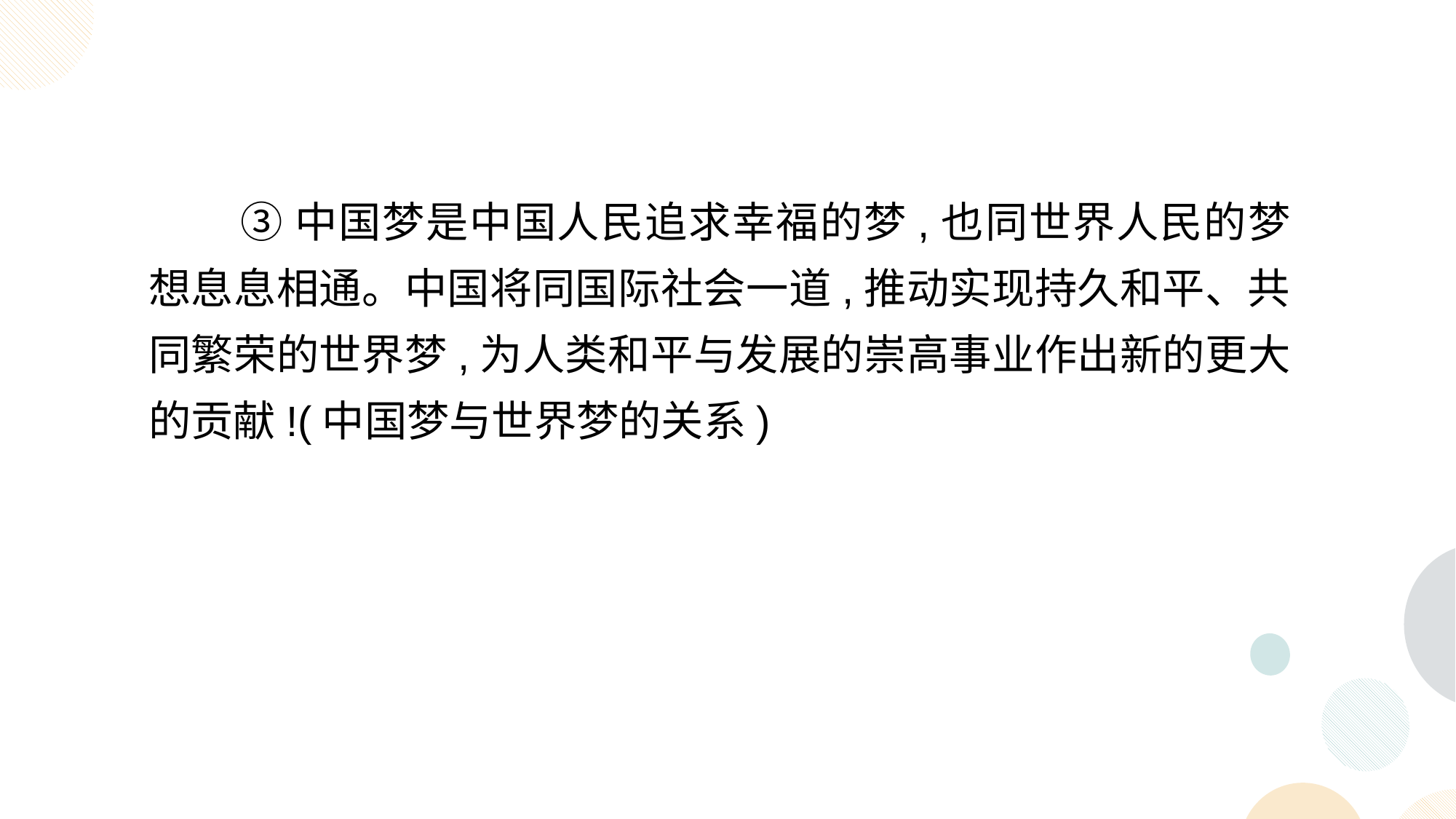

③中国梦是中国人民追求幸福的梦,也同世界人民的梦想息息相通。中国将同国际社会一道,推动实现持久和平、共同繁荣的世界梦,为人类和平与发展的崇高事业作出新的更大的贡献!(中国梦与世界梦的关系)